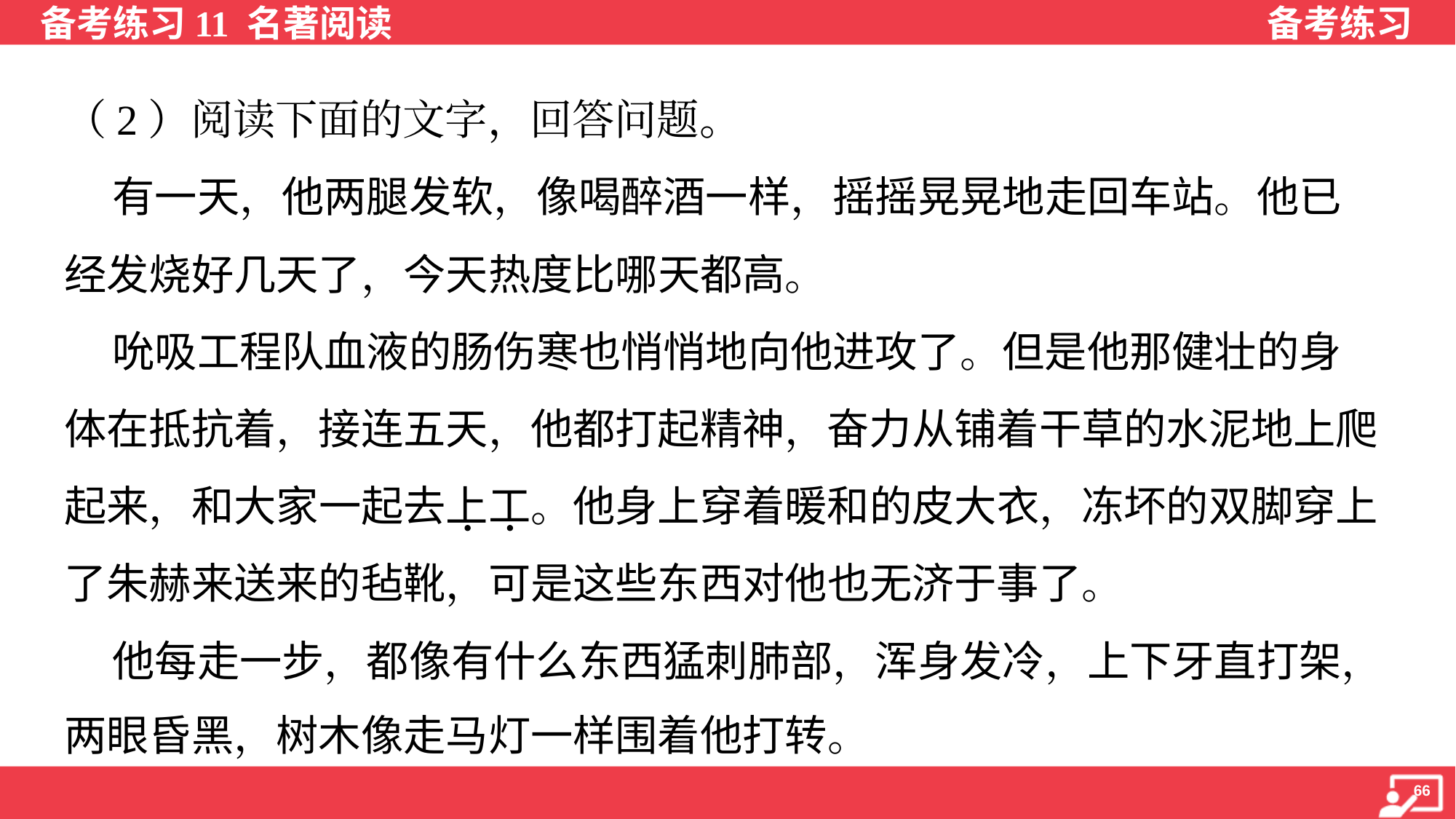

（2）阅读下面的文字，回答问题。
    有一天，他两腿发软，像喝醉酒一样，摇摇晃晃地走回车站。他已
经发烧好几天了，今天热度比哪天都高。
    吮吸工程队血液的肠伤寒也悄悄地向他进攻了。但是他那健壮的身
体在抵抗着，接连五天，他都打起精神，奋力从铺着干草的水泥地上爬
起来，和大家一起去上工。他身上穿着暖和的皮大衣，冻坏的双脚穿上
了朱赫来送来的毡靴，可是这些东西对他也无济于事了。
    他每走一步，都像有什么东西猛刺肺部，浑身发冷，上下牙直打架，
两眼昏黑，树木像走马灯一样围着他打转。